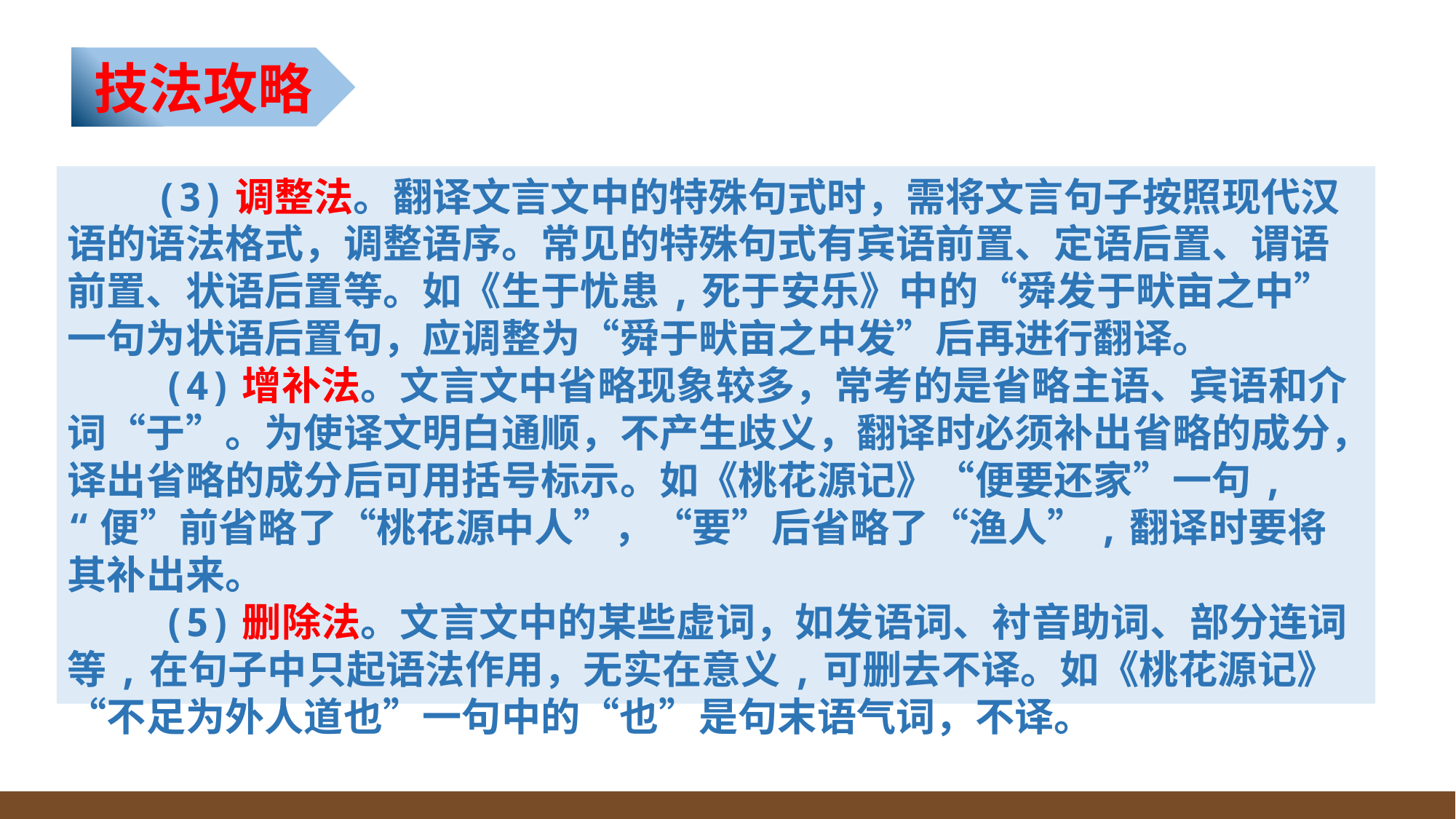

技法攻略
    (3)调整法。翻译文言文中的特殊句式时，需将文言句子按照现代汉语的语法格式，调整语序。常见的特殊句式有宾语前置、定语后置、谓语前置、状语后置等。如《生于忧患,死于安乐》中的“舜发于畎亩之中”一句为状语后置句，应调整为“舜于畎亩之中发”后再进行翻译。
    (4)增补法。文言文中省略现象较多，常考的是省略主语、宾语和介词“于”。为使译文明白通顺，不产生歧义，翻译时必须补出省略的成分，译出省略的成分后可用括号标示。如《桃花源记》“便要还家”一句,“便”前省略了“桃花源中人”，“要”后省略了“渔人”,翻译时要将其补出来。
    (5)删除法。文言文中的某些虚词，如发语词、衬音助词、部分连词等,在句子中只起语法作用，无实在意义,可删去不译。如《桃花源记》“不足为外人道也”一句中的“也”是句末语气词，不译。